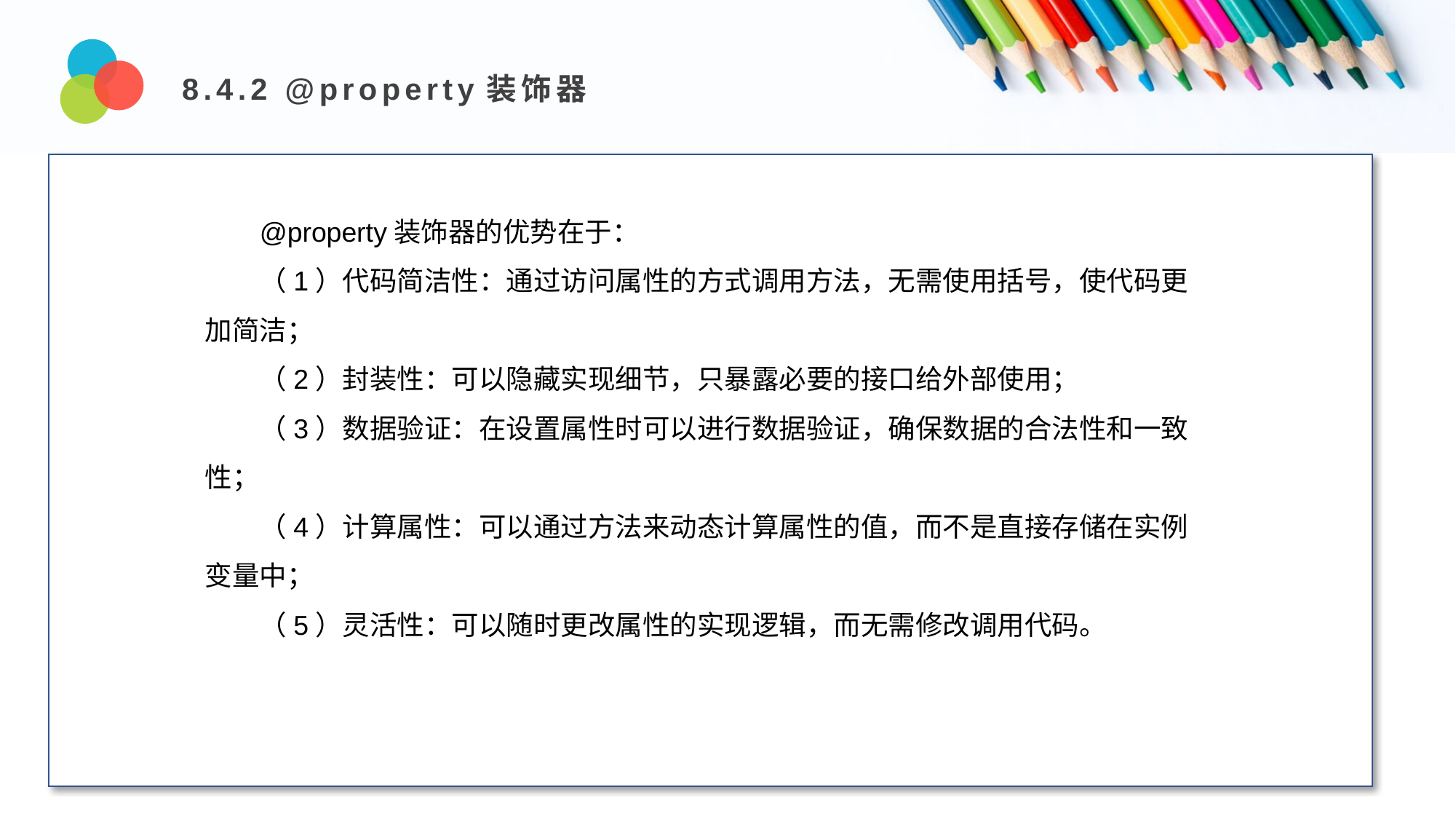

8.4.2 @property装饰器
Design and Production
@property装饰器的优势在于：
（1）代码简洁性：通过访问属性的方式调用方法，无需使用括号，使代码更加简洁；
（2）封装性：可以隐藏实现细节，只暴露必要的接口给外部使用；
（3）数据验证：在设置属性时可以进行数据验证，确保数据的合法性和一致性；
（4）计算属性：可以通过方法来动态计算属性的值，而不是直接存储在实例变量中；
（5）灵活性：可以随时更改属性的实现逻辑，而无需修改调用代码。